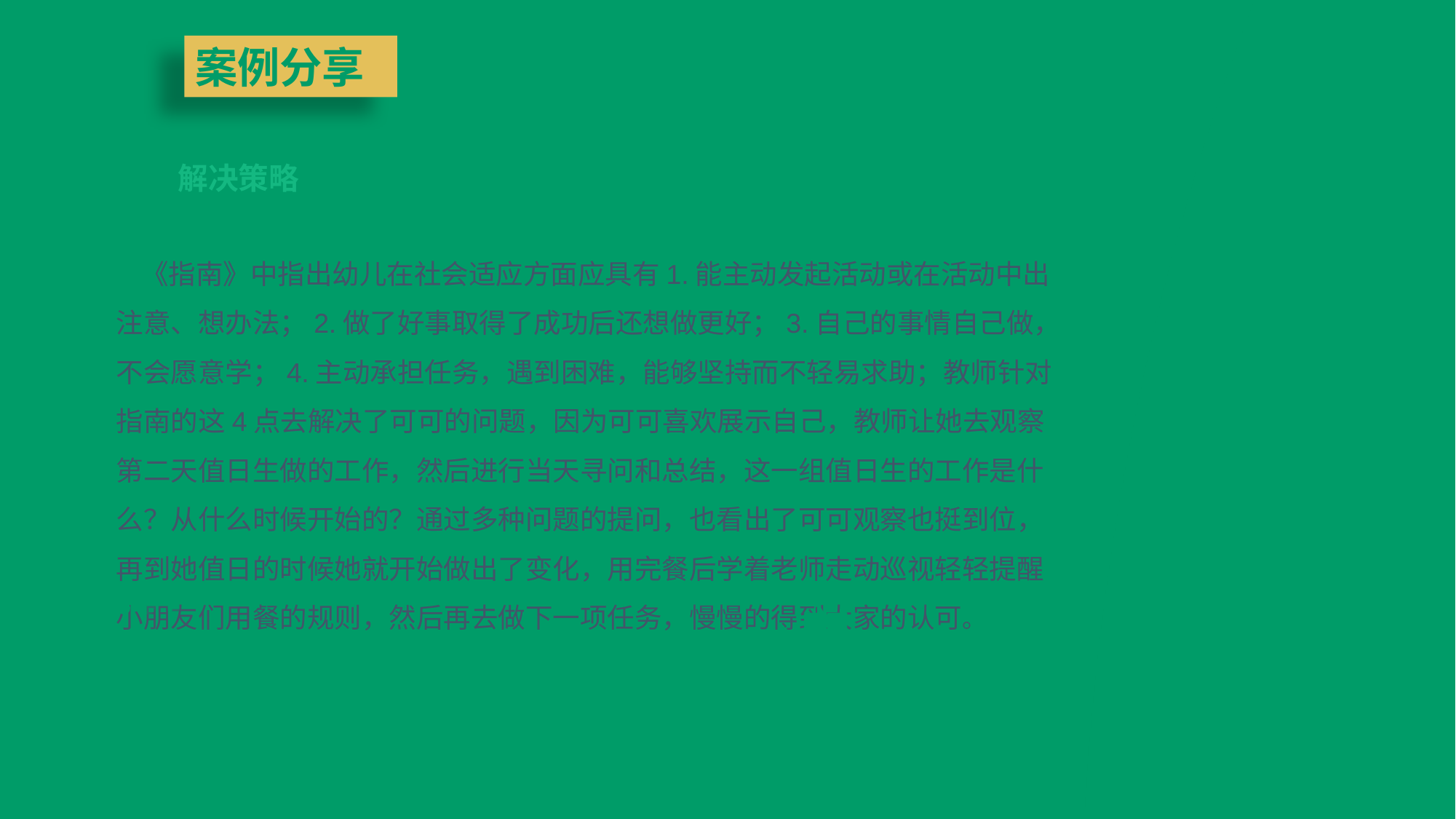

案例分享
解决策略

   《指南》中指出幼儿在社会适应方面应具有1.能主动发起活动或在活动中出注意、想办法；2.做了好事取得了成功后还想做更好；3.自己的事情自己做，不会愿意学；4.主动承担任务，遇到困难，能够坚持而不轻易求助；教师针对指南的这4点去解决了可可的问题，因为可可喜欢展示自己，教师让她去观察第二天值日生做的工作，然后进行当天寻问和总结，这一组值日生的工作是什么？从什么时候开始的？通过多种问题的提问，也看出了可可观察也挺到位，再到她值日的时候她就开始做出了变化，用完餐后学着老师走动巡视轻轻提醒小朋友们用餐的规则，然后再去做下一项任务，慢慢的得到大家的认可。

INDUCTION TRAINING